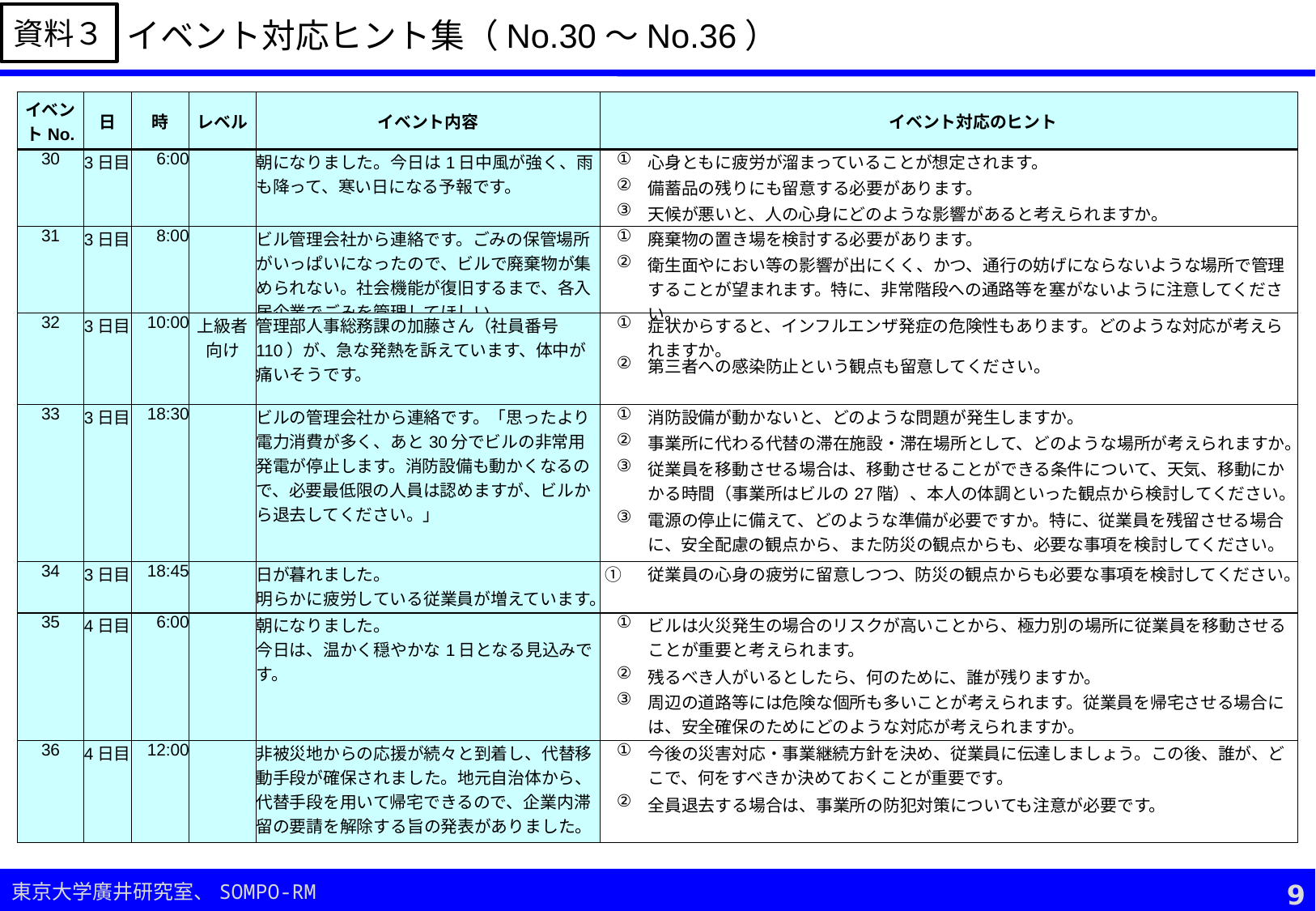

資料３
イベント対応ヒント集（No.30～No.36）
| イベントNo. | 日 | 時 | レベル | イベント内容 |  | イベント対応のヒント |
| --- | --- | --- | --- | --- | --- | --- |
| 30 | 3日目 | 6:00 |  | 朝になりました。今日は1日中風が強く、雨も降って、寒い日になる予報です。 | ① | 心身ともに疲労が溜まっていることが想定されます。 |
|  |  |  |  |  | ② | 備蓄品の残りにも留意する必要があります。 |
|  |  |  |  |  | ③ | 天候が悪いと、人の心身にどのような影響があると考えられますか。 |
| 31 | 3日目 | 8:00 |  | ビル管理会社から連絡です。ごみの保管場所がいっぱいになったので、ビルで廃棄物が集められない。社会機能が復旧するまで、各入居企業でごみを管理してほしい。 | ① | 廃棄物の置き場を検討する必要があります。 |
|  |  |  |  |  | ② | 衛生面やにおい等の影響が出にくく、かつ、通行の妨げにならないような場所で管理することが望まれます。特に、非常階段への通路等を塞がないように注意してください。 |
| 32 | 3日目 | 10:00 | 上級者向け | 管理部人事総務課の加藤さん（社員番号110）が、急な発熱を訴えています、体中が痛いそうです。 | ① | 症状からすると、インフルエンザ発症の危険性もあります。どのような対応が考えられますか。 |
|  |  |  |  |  | ② | 第三者への感染防止という観点も留意してください。 |
| 33 | 3日目 | 18:30 |  | ビルの管理会社から連絡です。「思ったより電力消費が多く、あと30分でビルの非常用発電が停止します。消防設備も動かくなるので、必要最低限の人員は認めますが、ビルから退去してください。」 | ① | 消防設備が動かないと、どのような問題が発生しますか。 |
|  |  |  |  |  | ② | 事業所に代わる代替の滞在施設・滞在場所として、どのような場所が考えられますか。 |
|  |  |  |  |  | ③ | 従業員を移動させる場合は、移動させることができる条件について、天気、移動にかかる時間（事業所はビルの27階）、本人の体調といった観点から検討してください。 |
|  |  |  |  |  | ③ | 電源の停止に備えて、どのような準備が必要ですか。特に、従業員を残留させる場合に、安全配慮の観点から、また防災の観点からも、必要な事項を検討してください。 |
| 34 | 3日目 | 18:45 |  | 日が暮れました。 明らかに疲労している従業員が増えています。 | ① | 従業員の心身の疲労に留意しつつ、防災の観点からも必要な事項を検討してください。 |
| 35 | 4日目 | 6:00 |  | 朝になりました。 今日は、温かく穏やかな1日となる見込みです。 | ① | ビルは火災発生の場合のリスクが高いことから、極力別の場所に従業員を移動させることが重要と考えられます。 |
|  |  |  |  |  | ② | 残るべき人がいるとしたら、何のために、誰が残りますか。 |
|  |  |  |  |  | ③ | 周辺の道路等には危険な個所も多いことが考えられます。従業員を帰宅させる場合には、安全確保のためにどのような対応が考えられますか。 |
| 36 | 4日目 | 12:00 |  | 非被災地からの応援が続々と到着し、代替移動手段が確保されました。地元自治体から、代替手段を用いて帰宅できるので、企業内滞留の要請を解除する旨の発表がありました。 | ① | 今後の災害対応・事業継続方針を決め、従業員に伝達しましょう。この後、誰が、どこで、何をすべきか決めておくことが重要です。 |
|  |  |  |  |  | ② | 全員退去する場合は、事業所の防犯対策についても注意が必要です。 |
9